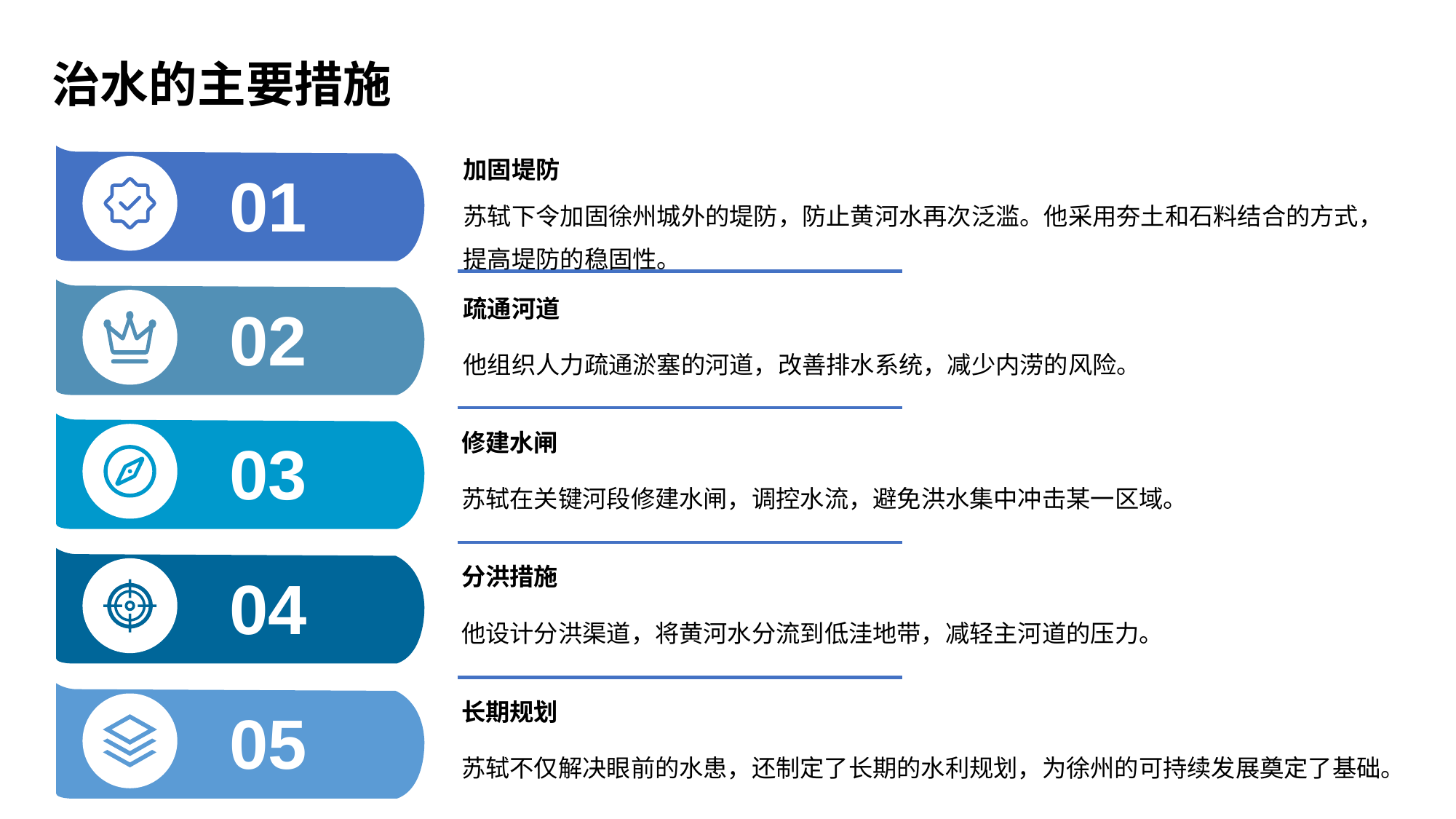

治水的主要措施
加固堤防

01

苏轼下令加固徐州城外的堤防，防止黄河水再次泛滥。他采用夯土和石料结合的方式，提高堤防的稳固性。

疏通河道

02

他组织人力疏通淤塞的河道，改善排水系统，减少内涝的风险。

修建水闸

03

苏轼在关键河段修建水闸，调控水流，避免洪水集中冲击某一区域。

分洪措施

04

他设计分洪渠道，将黄河水分流到低洼地带，减轻主河道的压力。

长期规划

05

苏轼不仅解决眼前的水患，还制定了长期的水利规划，为徐州的可持续发展奠定了基础。